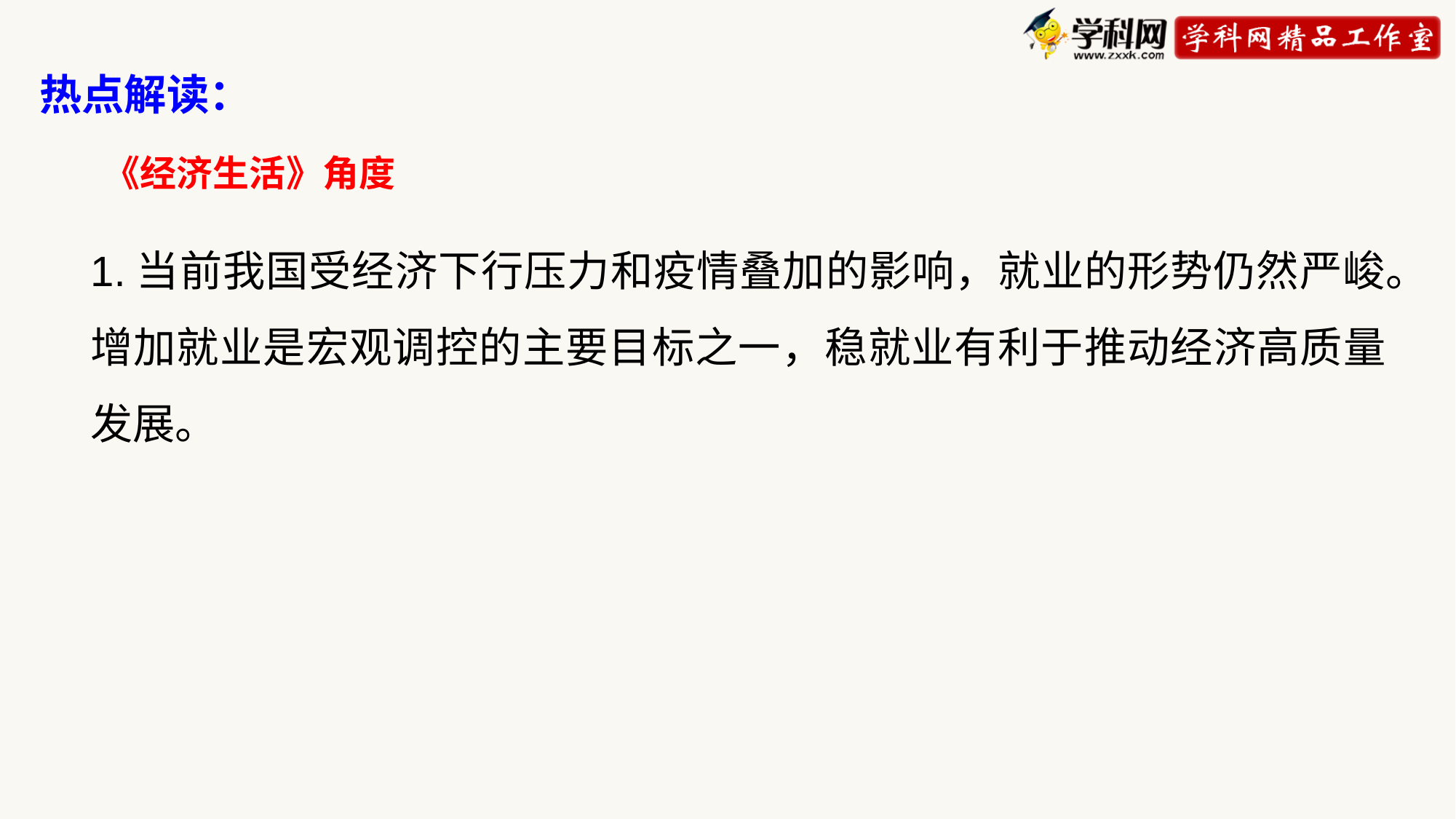

热点解读：
《经济生活》角度
1.当前我国受经济下行压力和疫情叠加的影响，就业的形势仍然严峻。增加就业是宏观调控的主要目标之一，稳就业有利于推动经济高质量发展。